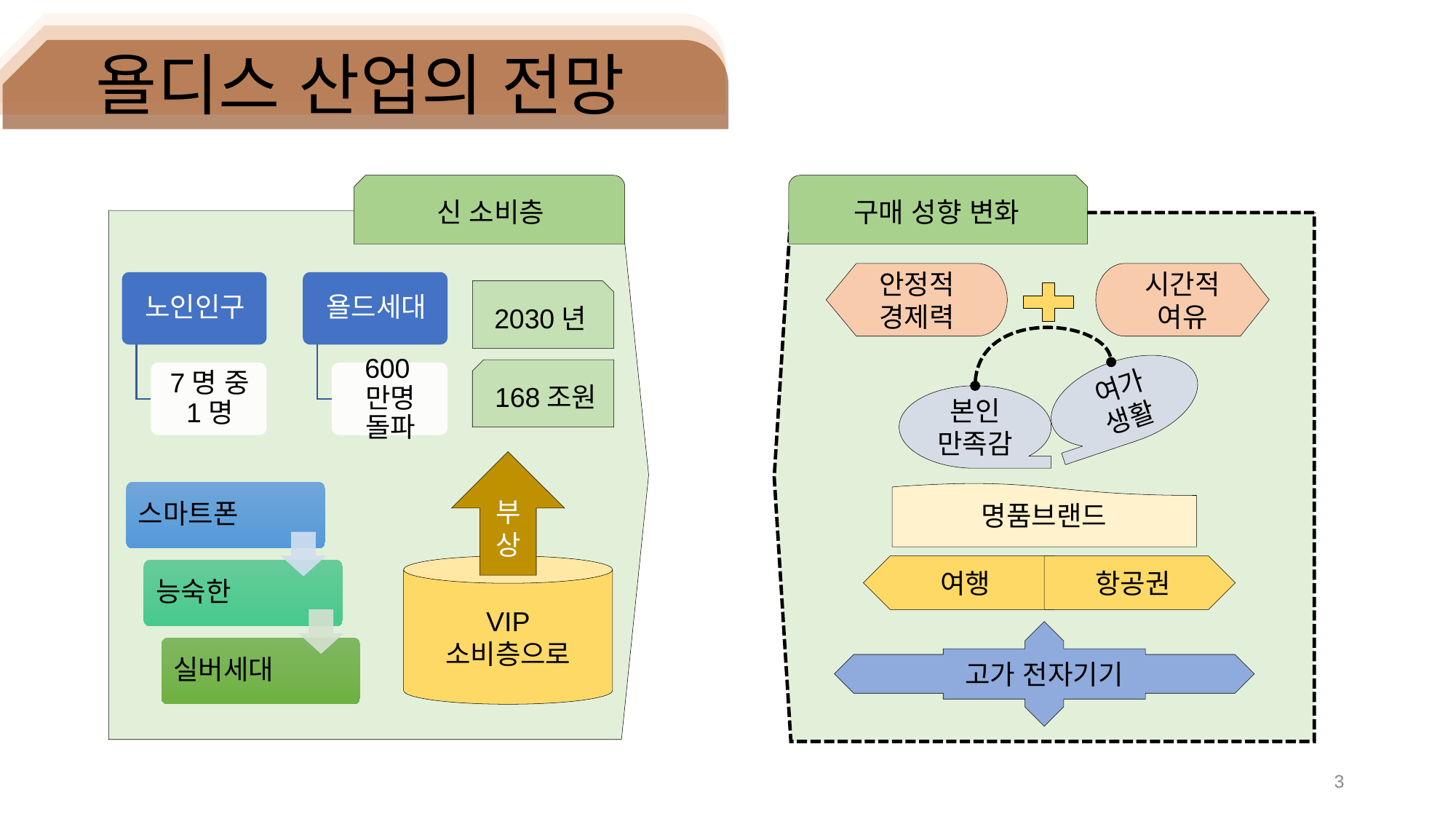

욜디스 산업의 전망

신 소비층

노인인구
7명 중
1명
욜드세대
600만명
돌파
2030년
168조원
부상
스마트폰
능숙한
실버세대

VIP
소비층으로
구매 성향 변화

안정적
경제력
시간적
여유

여가
생활
본인
만족감

명품브랜드
여행
항공권
고가 전자기기
3